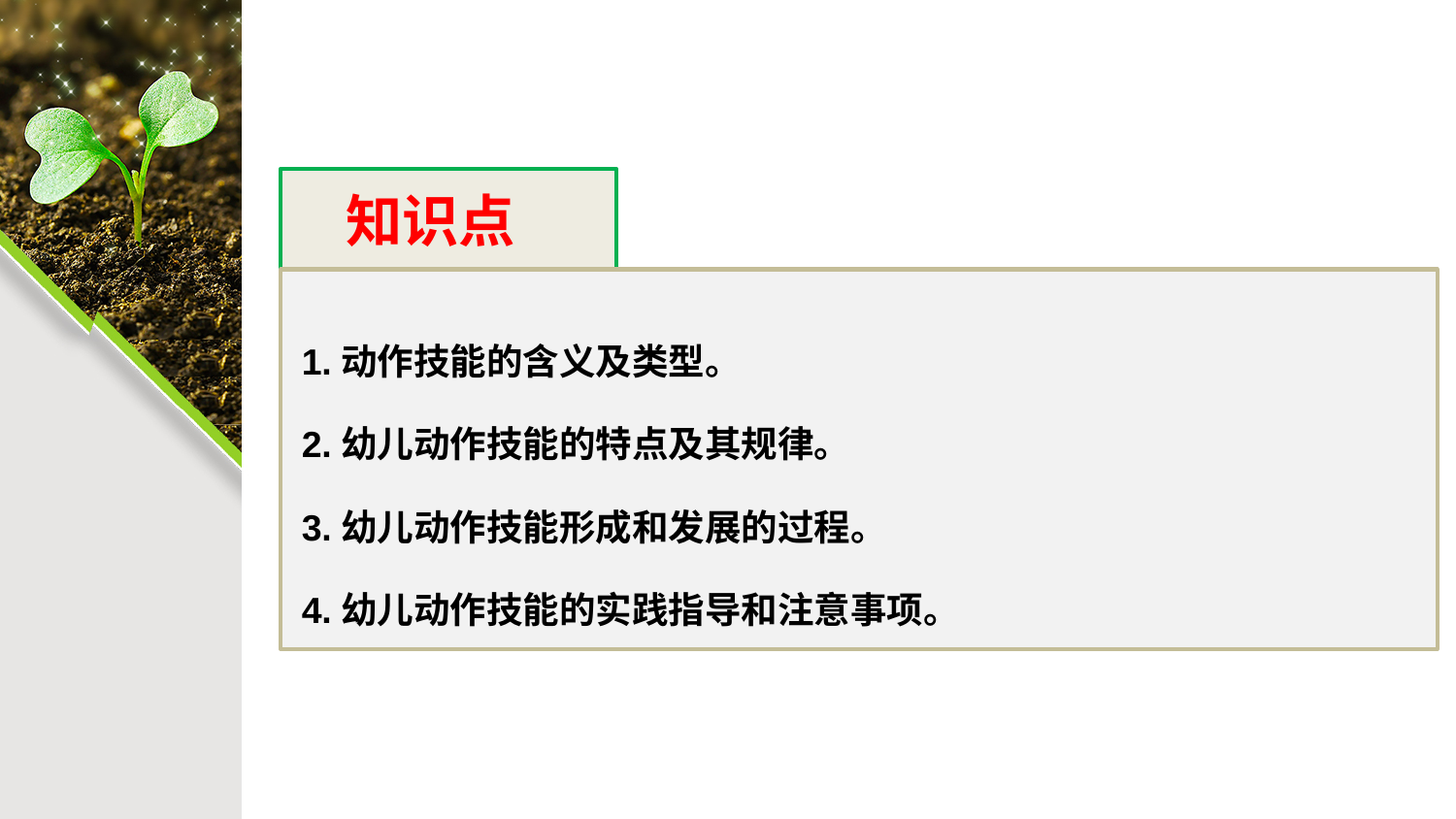

知识点

1.动作技能的含义及类型。
2.幼儿动作技能的特点及其规律。
3.幼儿动作技能形成和发展的过程。
4.幼儿动作技能的实践指导和注意事项。